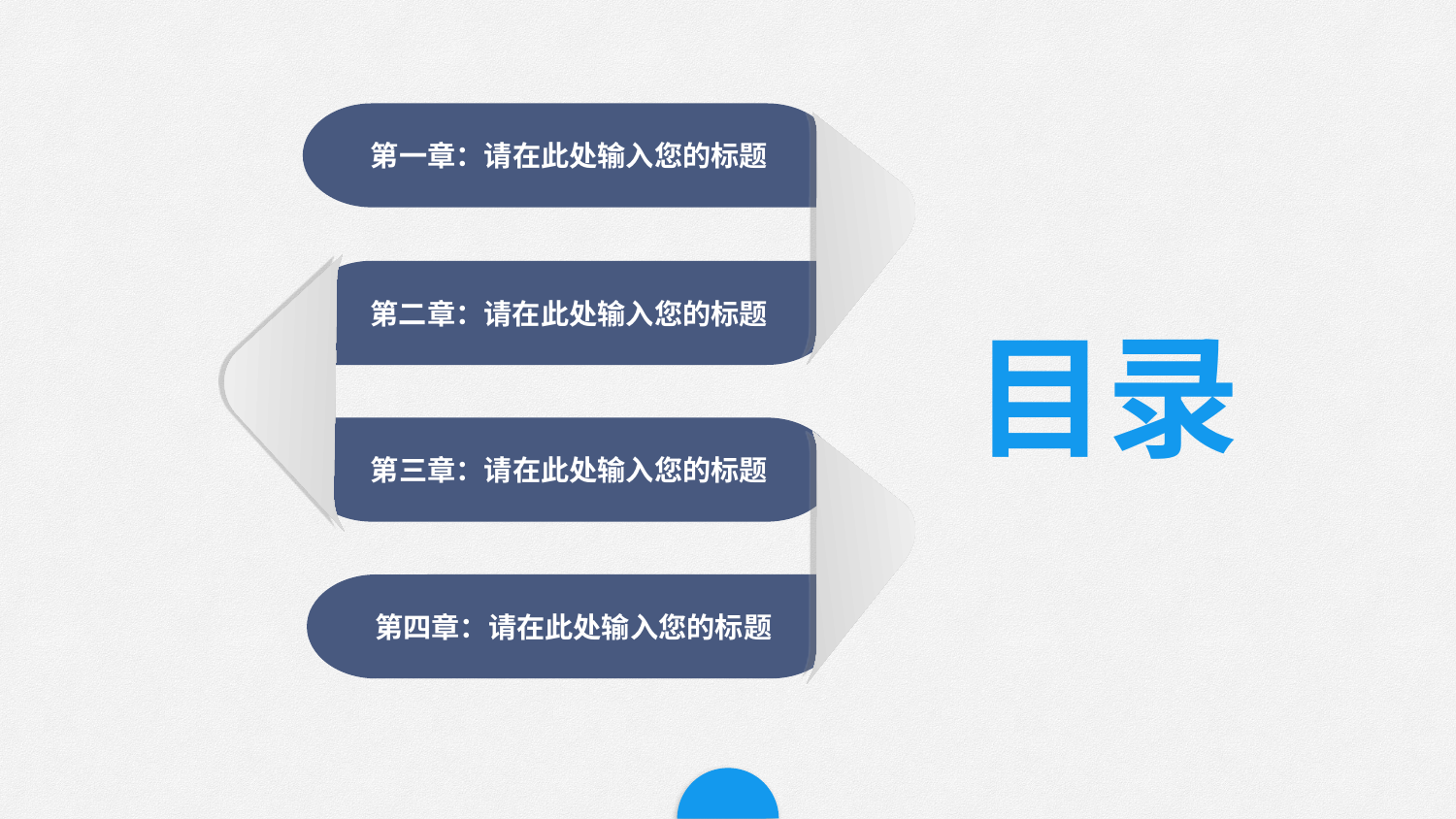

第一章：请在此处输入您的标题

第二章：请在此处输入您的标题

目录
第三章：请在此处输入您的标题

第四章：请在此处输入您的标题